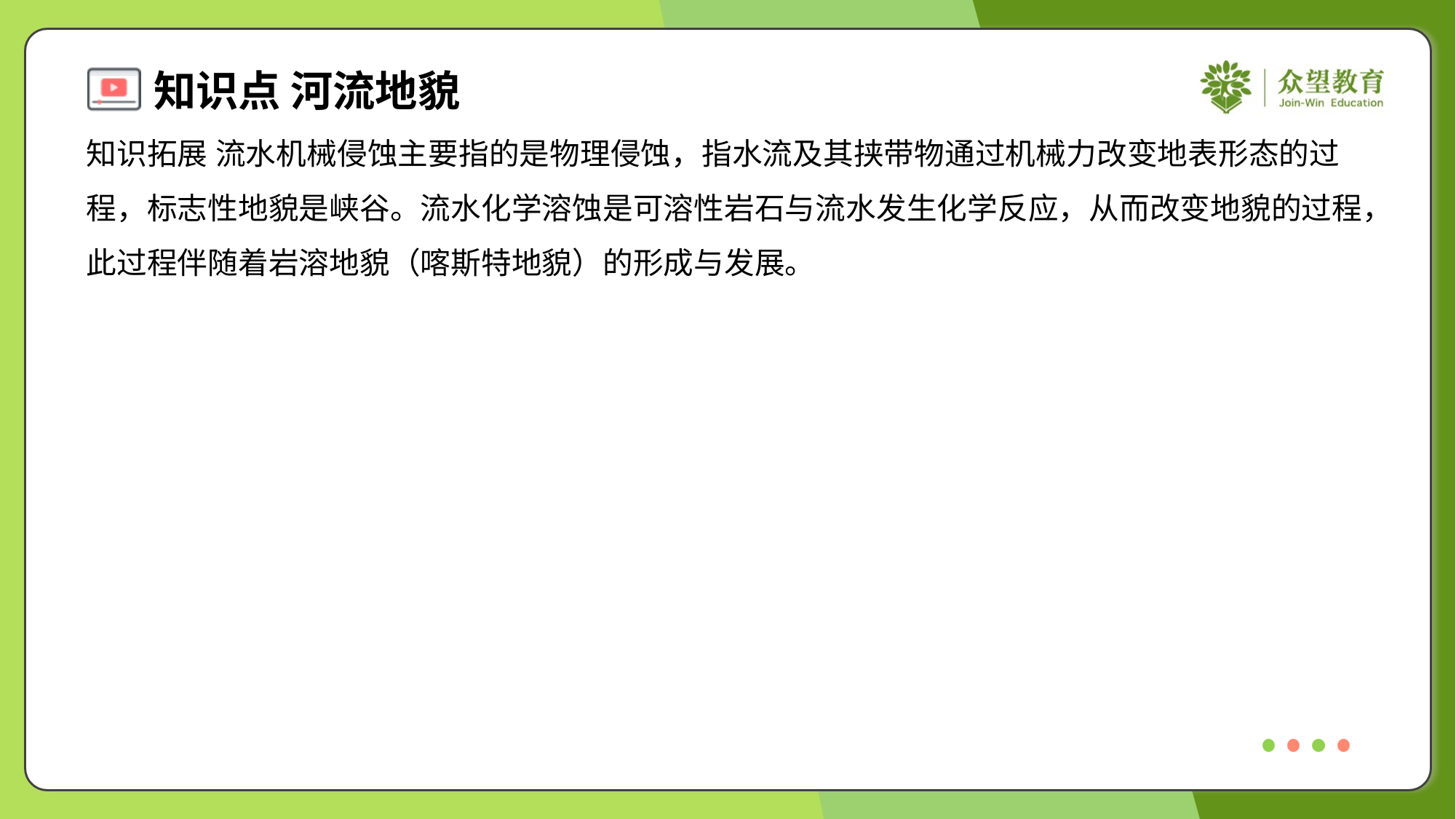

知识拓展 流水机械侵蚀主要指的是物理侵蚀，指水流及其挟带物通过机械力改变地表形态的过
程，标志性地貌是峡谷。流水化学溶蚀是可溶性岩石与流水发生化学反应，从而改变地貌的过程，
此过程伴随着岩溶地貌（喀斯特地貌）的形成与发展。